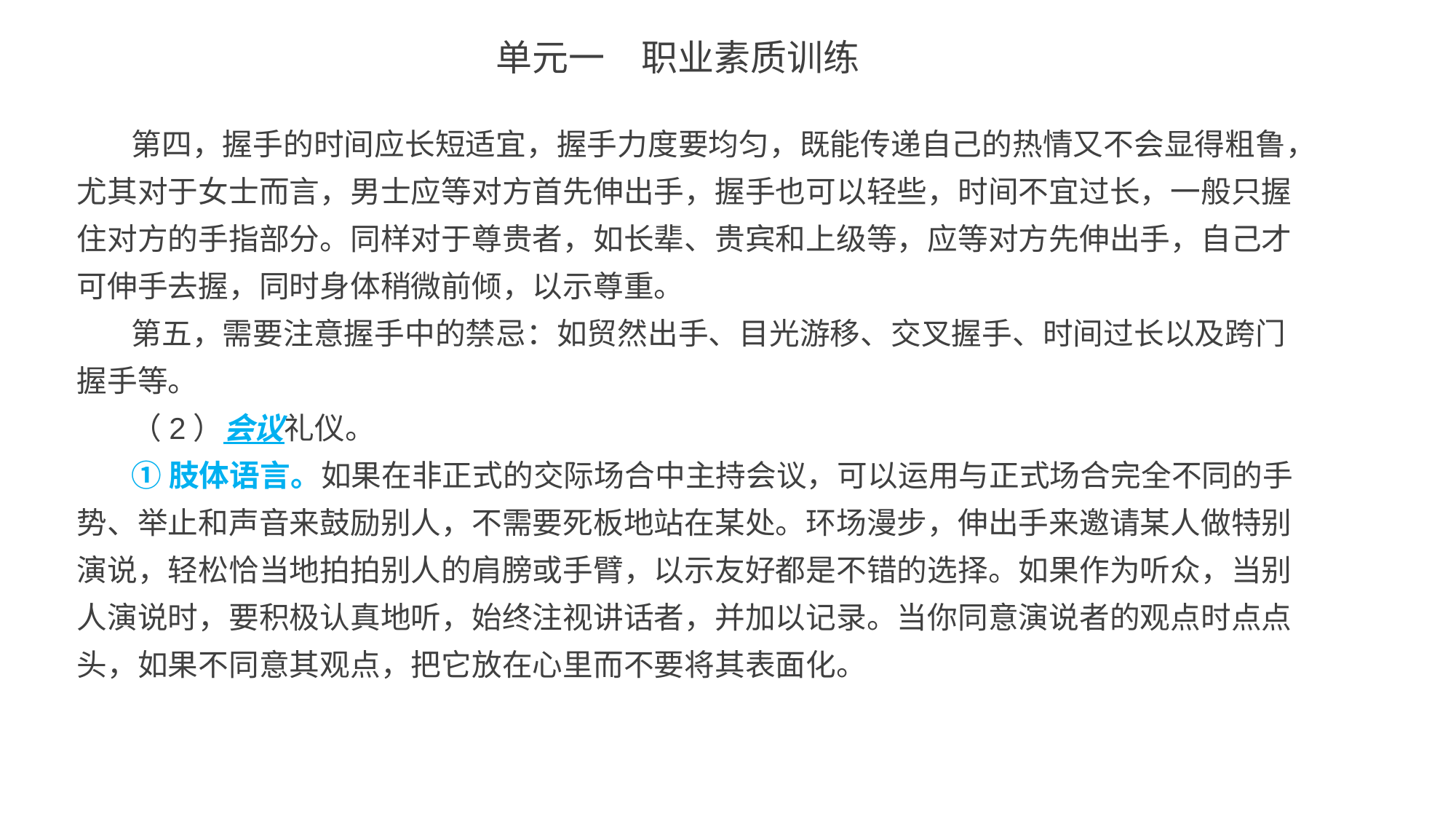

单元一　职业素质训练
第四，握手的时间应长短适宜，握手力度要均匀，既能传递自己的热情又不会显得粗鲁，尤其对于女士而言，男士应等对方首先伸出手，握手也可以轻些，时间不宜过长，一般只握住对方的手指部分。同样对于尊贵者，如长辈、贵宾和上级等，应等对方先伸出手，自己才可伸手去握，同时身体稍微前倾，以示尊重。
第五，需要注意握手中的禁忌：如贸然出手、目光游移、交叉握手、时间过长以及跨门握手等。
（2）会议礼仪。
①肢体语言。如果在非正式的交际场合中主持会议，可以运用与正式场合完全不同的手势、举止和声音来鼓励别人，不需要死板地站在某处。环场漫步，伸出手来邀请某人做特别演说，轻松恰当地拍拍别人的肩膀或手臂，以示友好都是不错的选择。如果作为听众，当别人演说时，要积极认真地听，始终注视讲话者，并加以记录。当你同意演说者的观点时点点头，如果不同意其观点，把它放在心里而不要将其表面化。